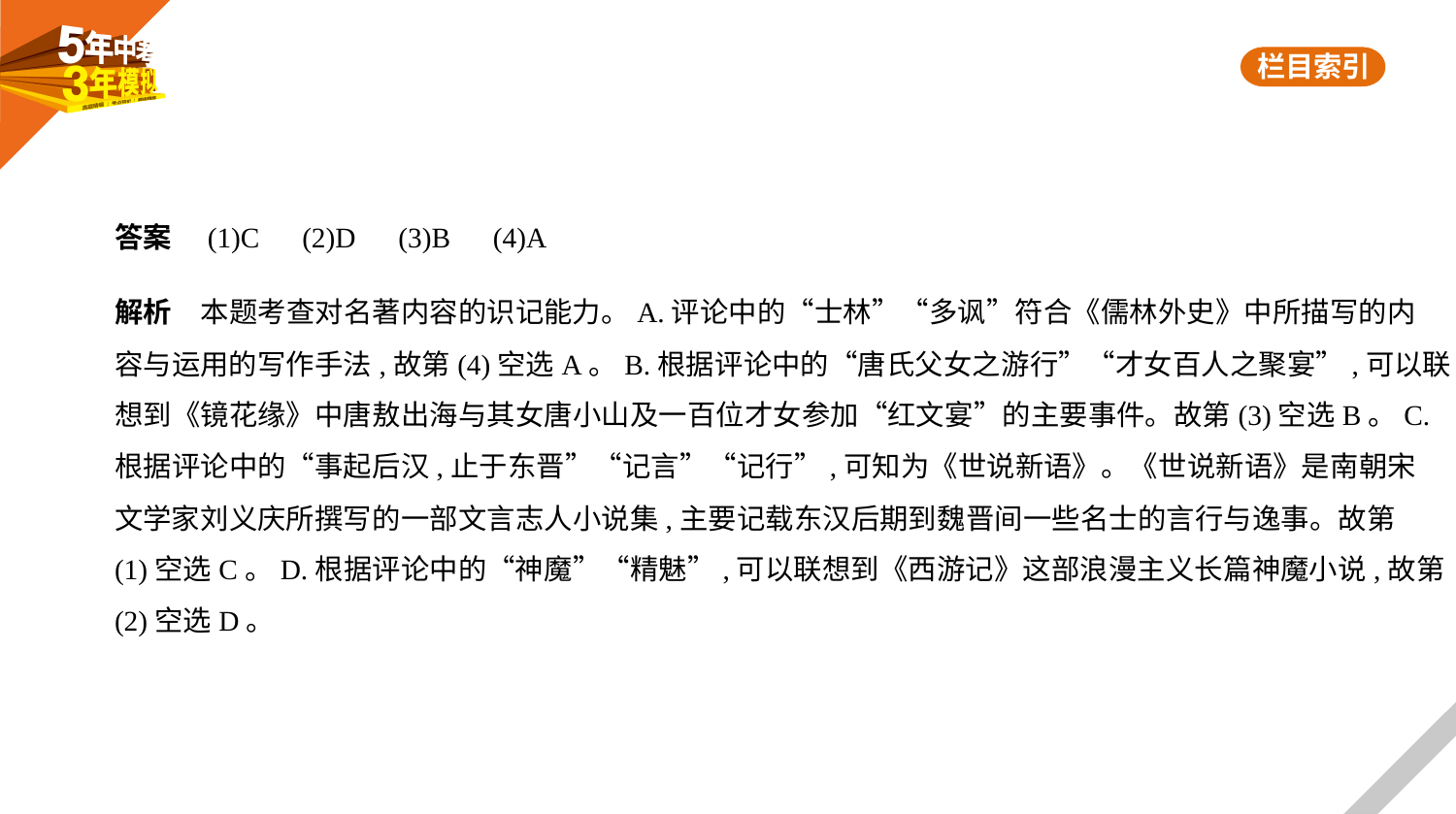

答案　(1)C　(2)D　(3)B　(4)A
解析　本题考查对名著内容的识记能力。A.评论中的“士林”“多讽”符合《儒林外史》中所描写的内
容与运用的写作手法,故第(4)空选A。B.根据评论中的“唐氏父女之游行”“才女百人之聚宴”,可以联
想到《镜花缘》中唐敖出海与其女唐小山及一百位才女参加“红文宴”的主要事件。故第(3)空选B。C.
根据评论中的“事起后汉,止于东晋”“记言”“记行”,可知为《世说新语》。《世说新语》是南朝宋
文学家刘义庆所撰写的一部文言志人小说集,主要记载东汉后期到魏晋间一些名士的言行与逸事。故第
(1)空选C。D.根据评论中的“神魔”“精魅”,可以联想到《西游记》这部浪漫主义长篇神魔小说,故第
(2)空选D。